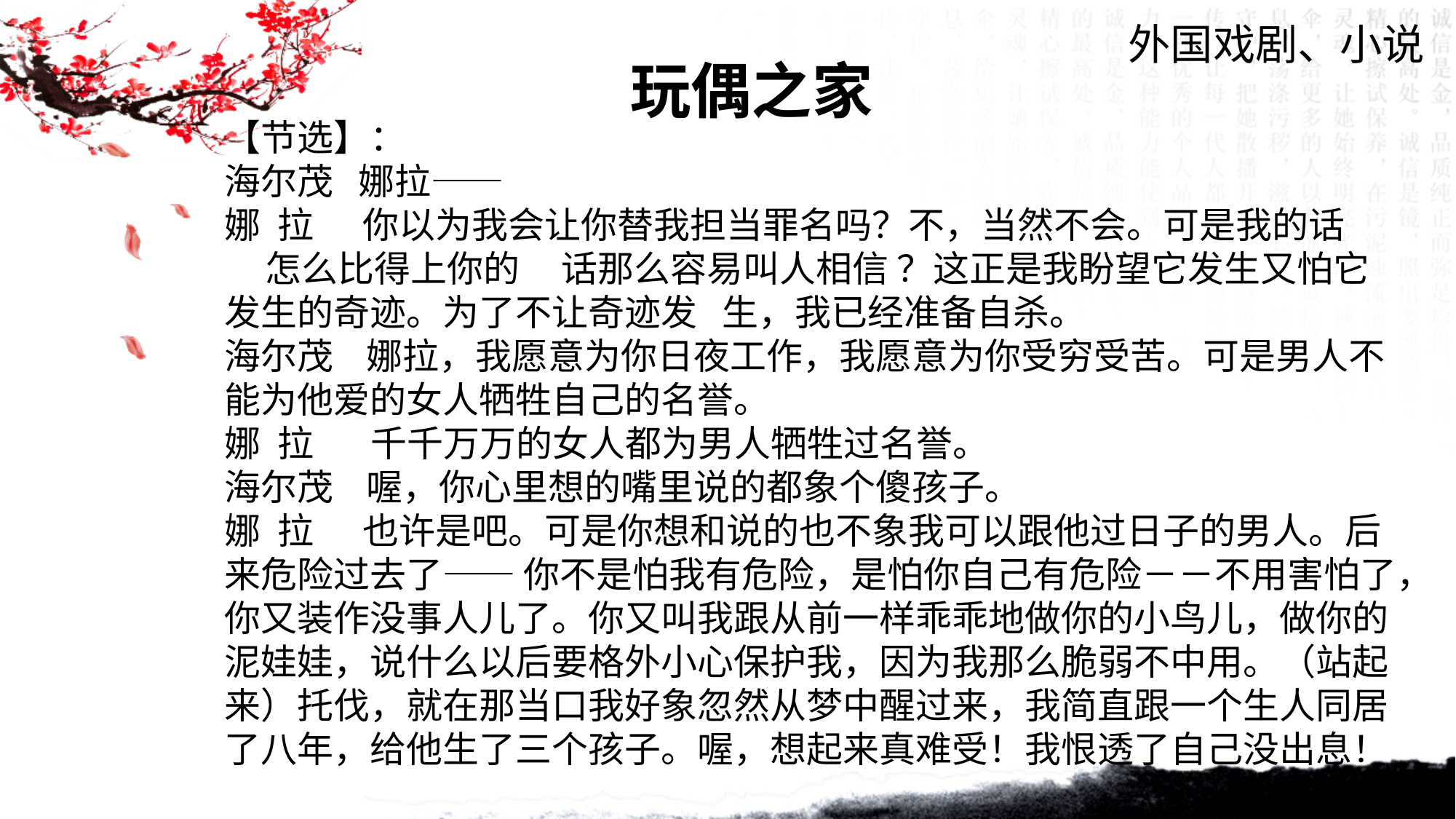

外国戏剧、小说
玩偶之家
【节选】：
海尔茂   娜拉——
娜  拉      你以为我会让你替我担当罪名吗？不，当然不会。可是我的话            怎么比得上你的     话那么容易叫人相信 ？这正是我盼望它发生又怕它发生的奇迹。为了不让奇迹发   生，我已经准备自杀。
海尔茂    娜拉，我愿意为你日夜工作，我愿意为你受穷受苦。可是男人不能为他爱的女人牺牲自己的名誉。
娜  拉       千千万万的女人都为男人牺牲过名誉。
海尔茂    喔，你心里想的嘴里说的都象个傻孩子。
娜  拉      也许是吧。可是你想和说的也不象我可以跟他过日子的男人。后来危险过去了—— 你不是怕我有危险，是怕你自己有危险－－不用害怕了，你又装作没事人儿了。你又叫我跟从前一样乖乖地做你的小鸟儿，做你的泥娃娃，说什么以后要格外小心保护我，因为我那么脆弱不中用。（站起来）托伐，就在那当口我好象忽然从梦中醒过来，我简直跟一个生人同居了八年，给他生了三个孩子。喔，想起来真难受！我恨透了自己没出息！